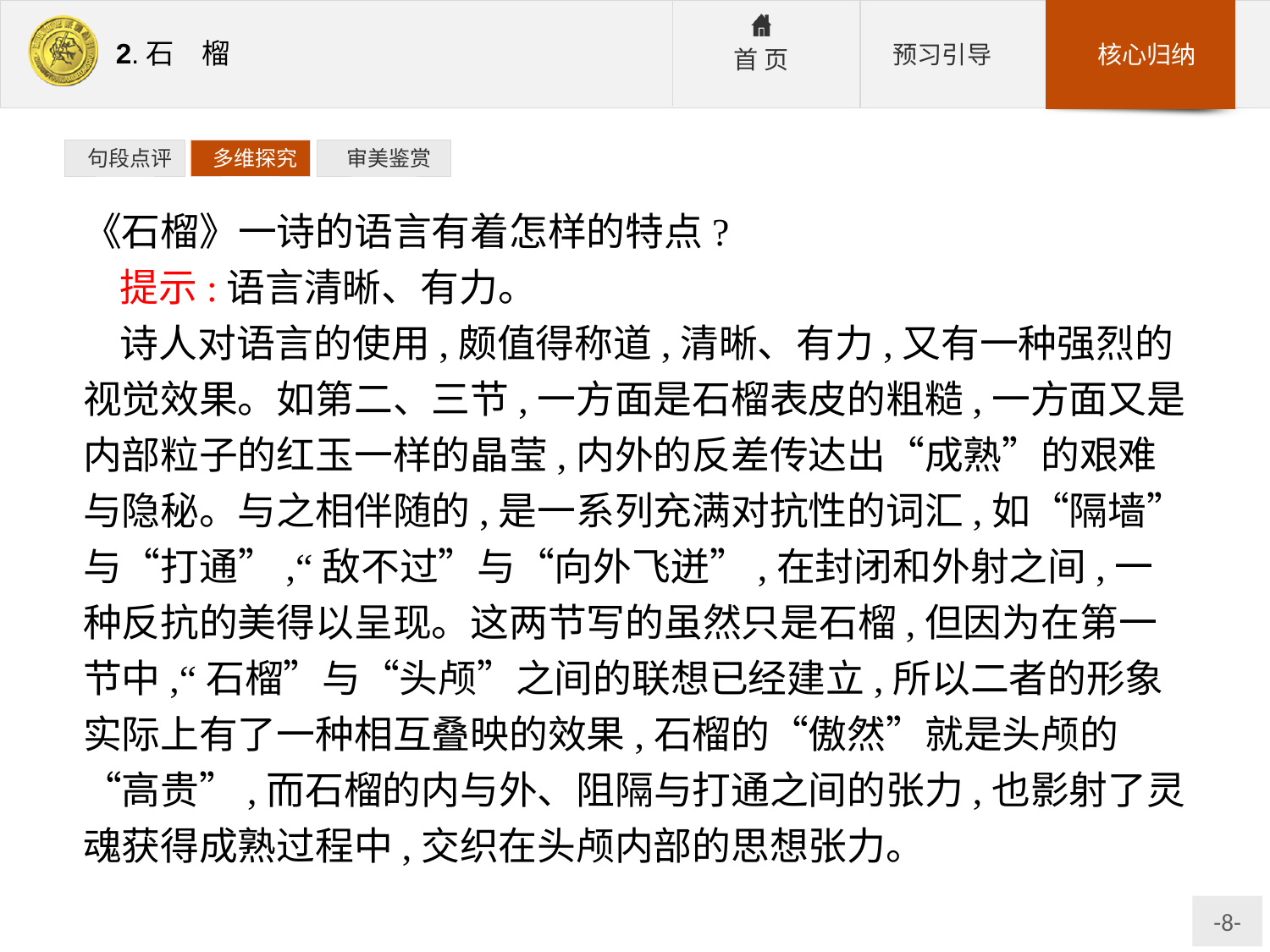

句段点评
 多维探究
 审美鉴赏
《石榴》一诗的语言有着怎样的特点?
提示:语言清晰、有力。
诗人对语言的使用,颇值得称道,清晰、有力,又有一种强烈的视觉效果。如第二、三节,一方面是石榴表皮的粗糙,一方面又是内部粒子的红玉一样的晶莹,内外的反差传达出“成熟”的艰难与隐秘。与之相伴随的,是一系列充满对抗性的词汇,如“隔墙”与“打通”,“敌不过”与“向外飞迸”,在封闭和外射之间,一种反抗的美得以呈现。这两节写的虽然只是石榴,但因为在第一节中,“石榴”与“头颅”之间的联想已经建立,所以二者的形象实际上有了一种相互叠映的效果,石榴的“傲然”就是头颅的“高贵”,而石榴的内与外、阻隔与打通之间的张力,也影射了灵魂获得成熟过程中,交织在头颅内部的思想张力。